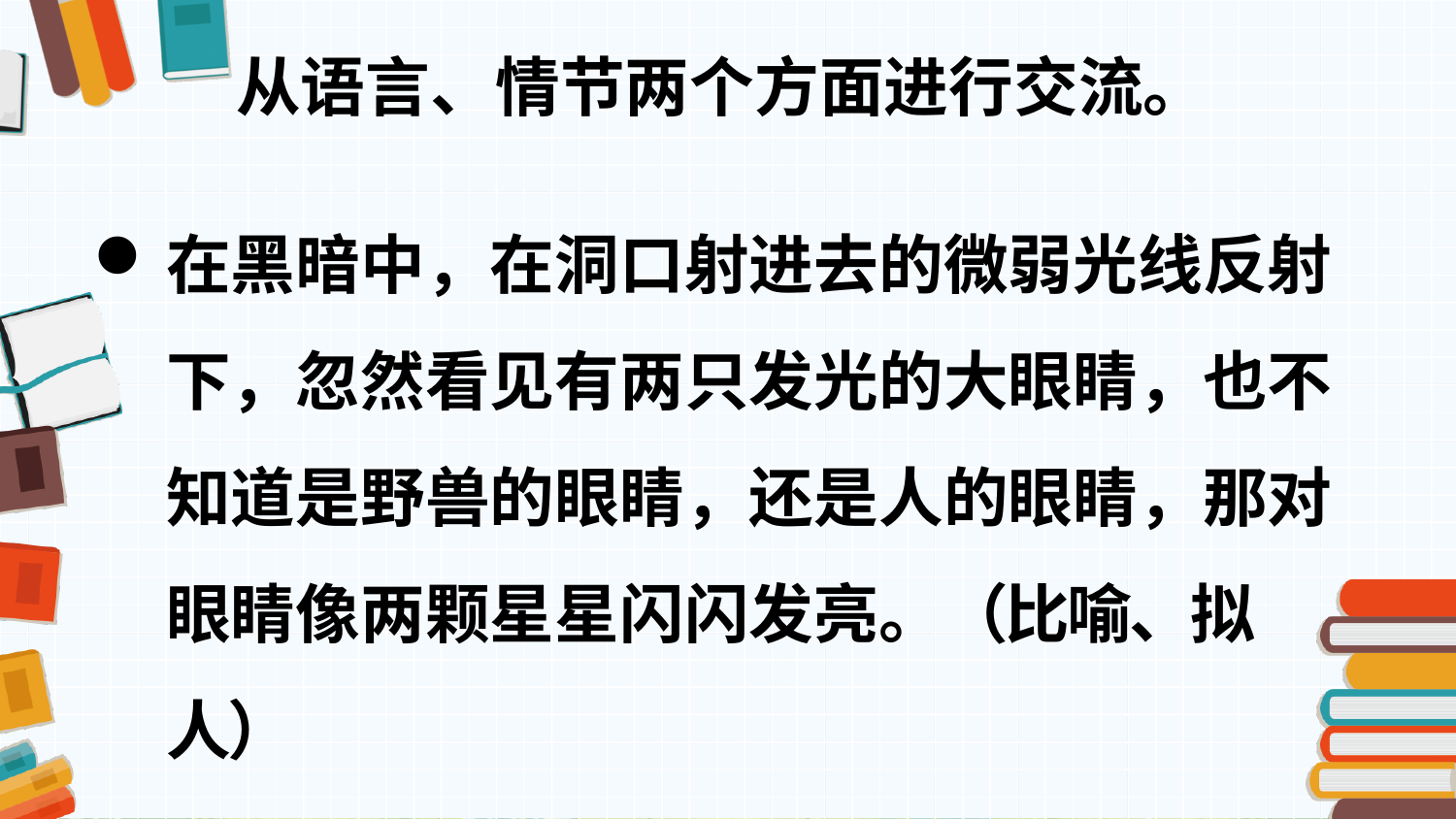

从语言、情节两个方面进行交流。
在黑暗中，在洞口射进去的微弱光线反射下，忽然看见有两只发光的大眼睛，也不知道是野兽的眼睛，还是人的眼睛，那对眼睛像两颗星星闪闪发亮。（比喻、拟人）